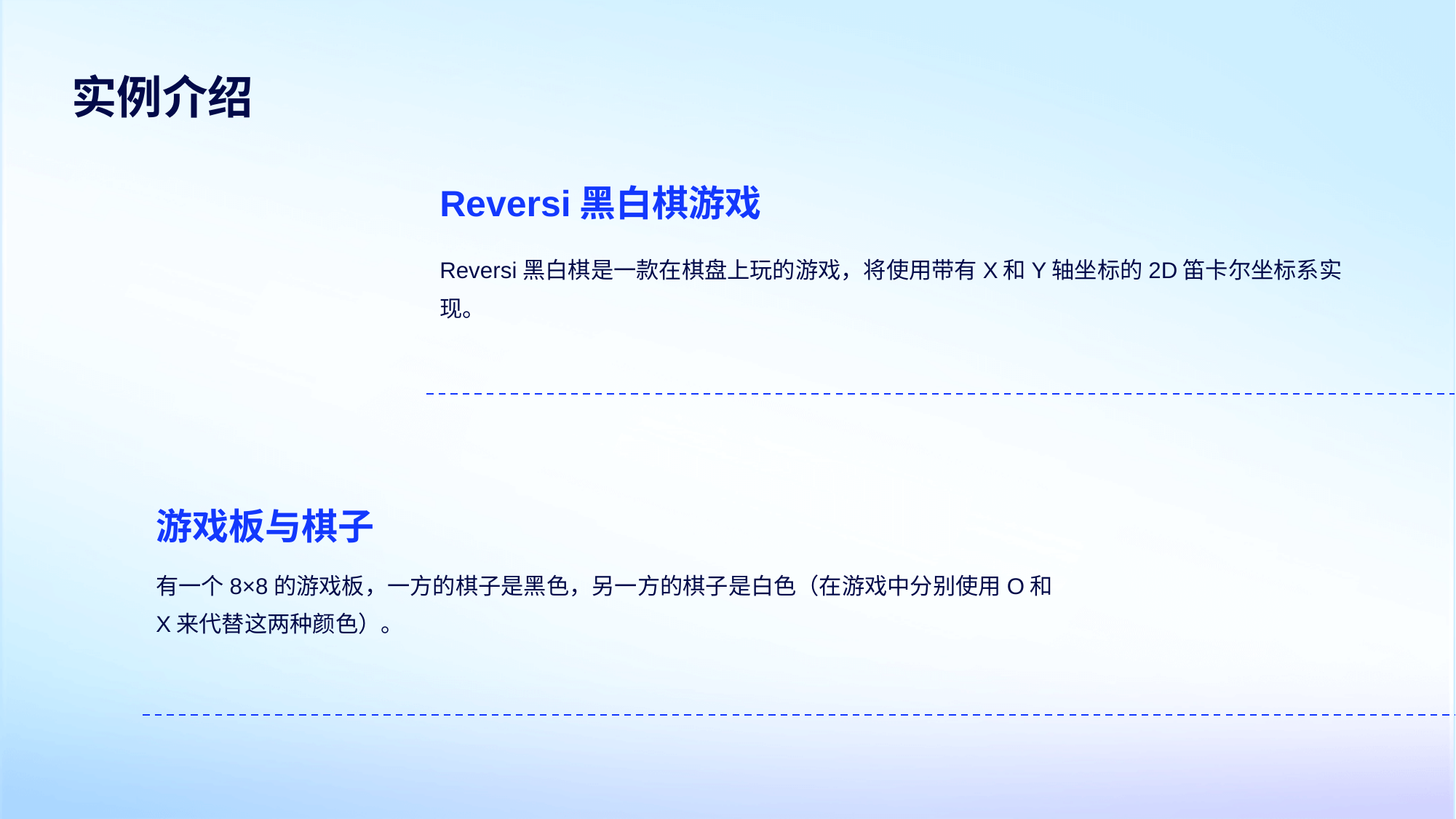

实例介绍
Reversi黑白棋游戏
Reversi黑白棋是一款在棋盘上玩的游戏，将使用带有X和Y轴坐标的2D笛卡尔坐标系实现。
游戏板与棋子
有一个8×8的游戏板，一方的棋子是黑色，另一方的棋子是白色（在游戏中分别使用O和X来代替这两种颜色）。